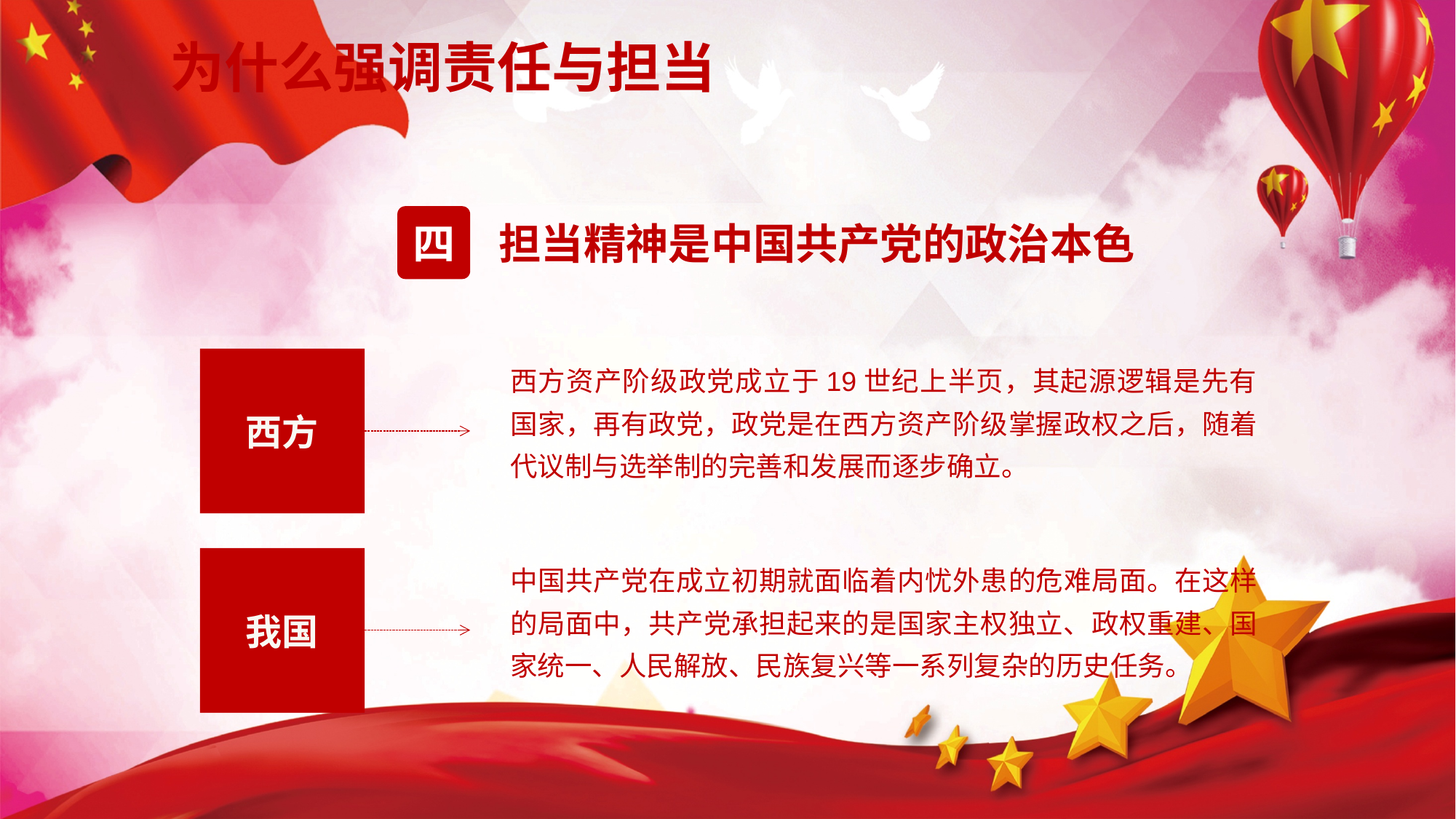

为什么强调责任与担当
担当精神是中国共产党的政治本色
四
西方
西方资产阶级政党成立于19世纪上半页，其起源逻辑是先有国家，再有政党，政党是在西方资产阶级掌握政权之后，随着代议制与选举制的完善和发展而逐步确立。
我国
中国共产党在成立初期就面临着内忧外患的危难局面。在这样的局面中，共产党承担起来的是国家主权独立、政权重建、国家统一、人民解放、民族复兴等一系列复杂的历史任务。
延时符